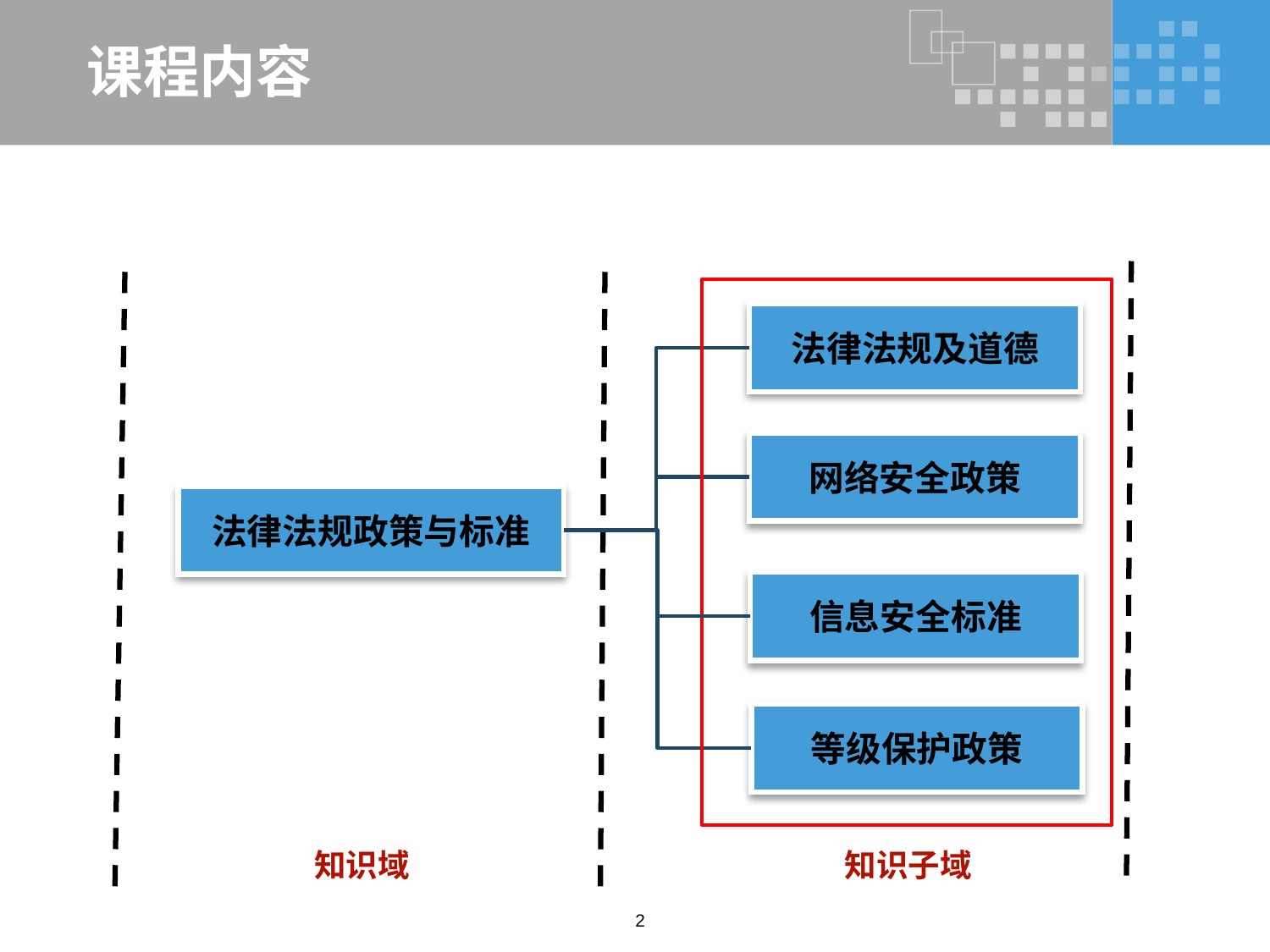

# 课程内容

法律法规及道德
网络安全政策

法律法规政策与标准
信息安全标准

等级保护政策
知识域
知识子域
2